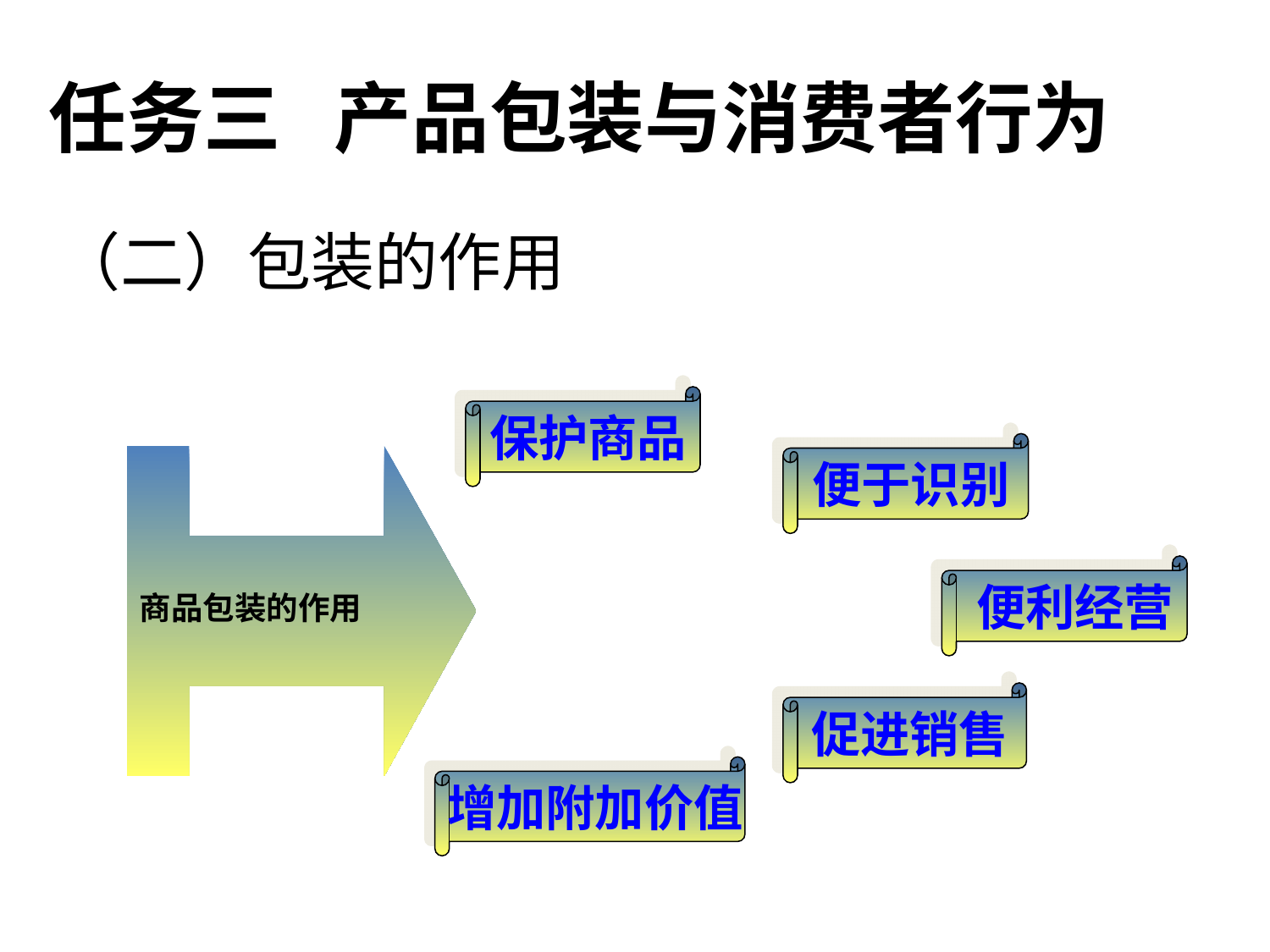

任务三   产品包装与消费者行为
（二）包装的作用

  保护商品
  便于识别

  便利经营
商品包装的作用
  促进销售
  增加附加价值